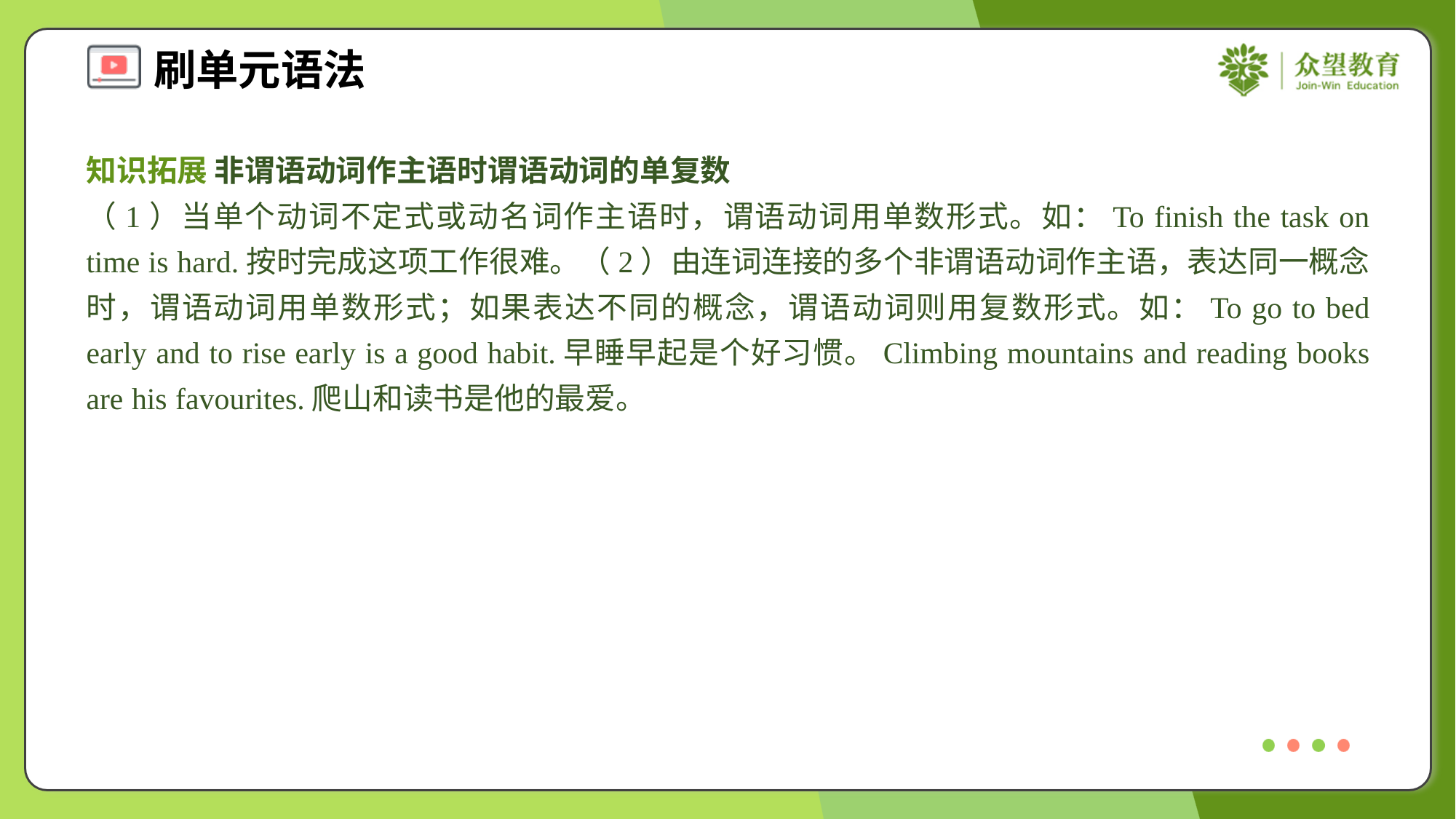

知识拓展 非谓语动词作主语时谓语动词的单复数
（1）当单个动词不定式或动名词作主语时，谓语动词用单数形式。如：To finish the task on time is hard.按时完成这项工作很难。（2）由连词连接的多个非谓语动词作主语，表达同一概念时，谓语动词用单数形式；如果表达不同的概念，谓语动词则用复数形式。如：To go to bed early and to rise early is a good habit.早睡早起是个好习惯。Climbing mountains and reading books are his favourites.爬山和读书是他的最爱。